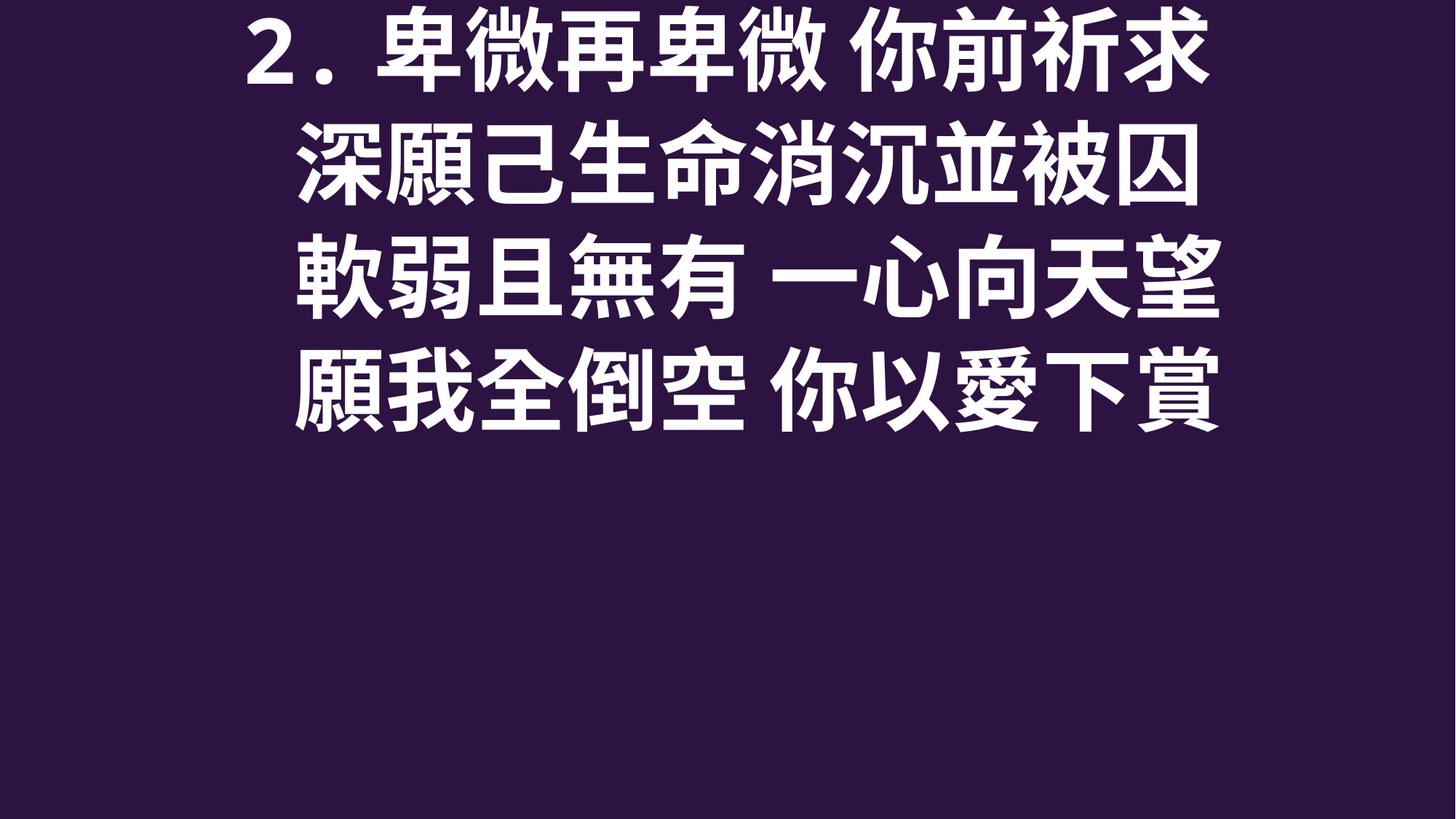

2.卑微再卑微 你前祈求
 深願己生命消沉並被囚
  軟弱且無有 一心向天望
  願我全倒空 你以愛下賞